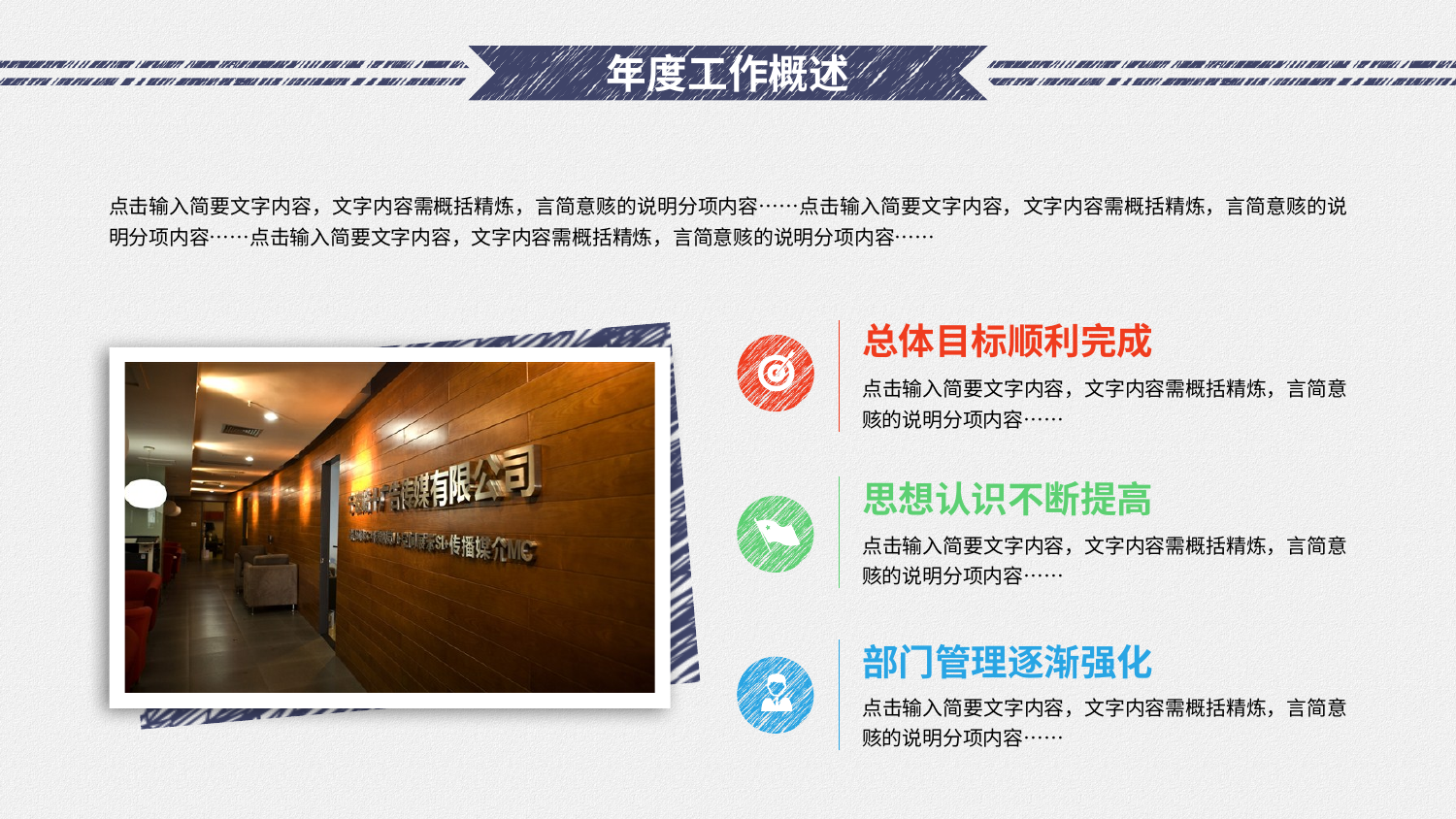

# 年度工作概述
点击输入简要文字内容，文字内容需概括精炼，言简意赅的说明分项内容……点击输入简要文字内容，文字内容需概括精炼，言简意赅的说明分项内容……点击输入简要文字内容，文字内容需概括精炼，言简意赅的说明分项内容……
总体目标顺利完成

点击输入简要文字内容，文字内容需概括精炼，言简意赅的说明分项内容……
思想认识不断提高

点击输入简要文字内容，文字内容需概括精炼，言简意赅的说明分项内容……
部门管理逐渐强化

点击输入简要文字内容，文字内容需概括精炼，言简意赅的说明分项内容……